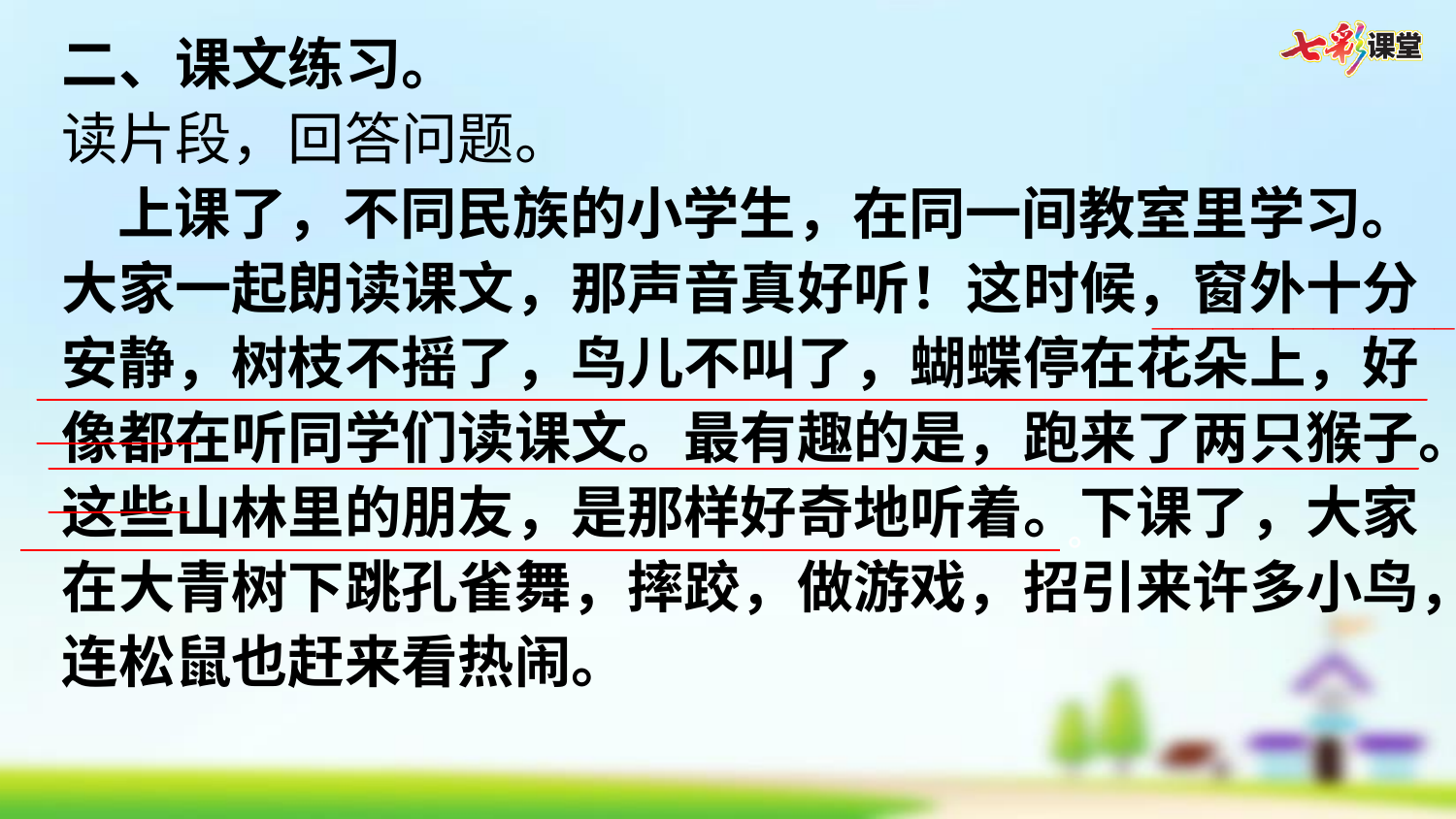

二、课文练习。
读片段，回答问题。
    上课了，不同民族的小学生，在同一间教室里学习。大家一起朗读课文，那声音真好听！这时候，窗外十分安静，树枝不摇了，鸟儿不叫了，蝴蝶停在花朵上，好像都在听同学们读课文。最有趣的是，跑来了两只猴子。这些山林里的朋友，是那样好奇地听着。下课了，大家在大青树下跳孔雀舞，摔跤，做游戏，招引来许多小鸟，连松鼠也赶来看热闹。
_______________
_____________________________________________________________________________
___________________________________________________________________________
                                                                                                                              。